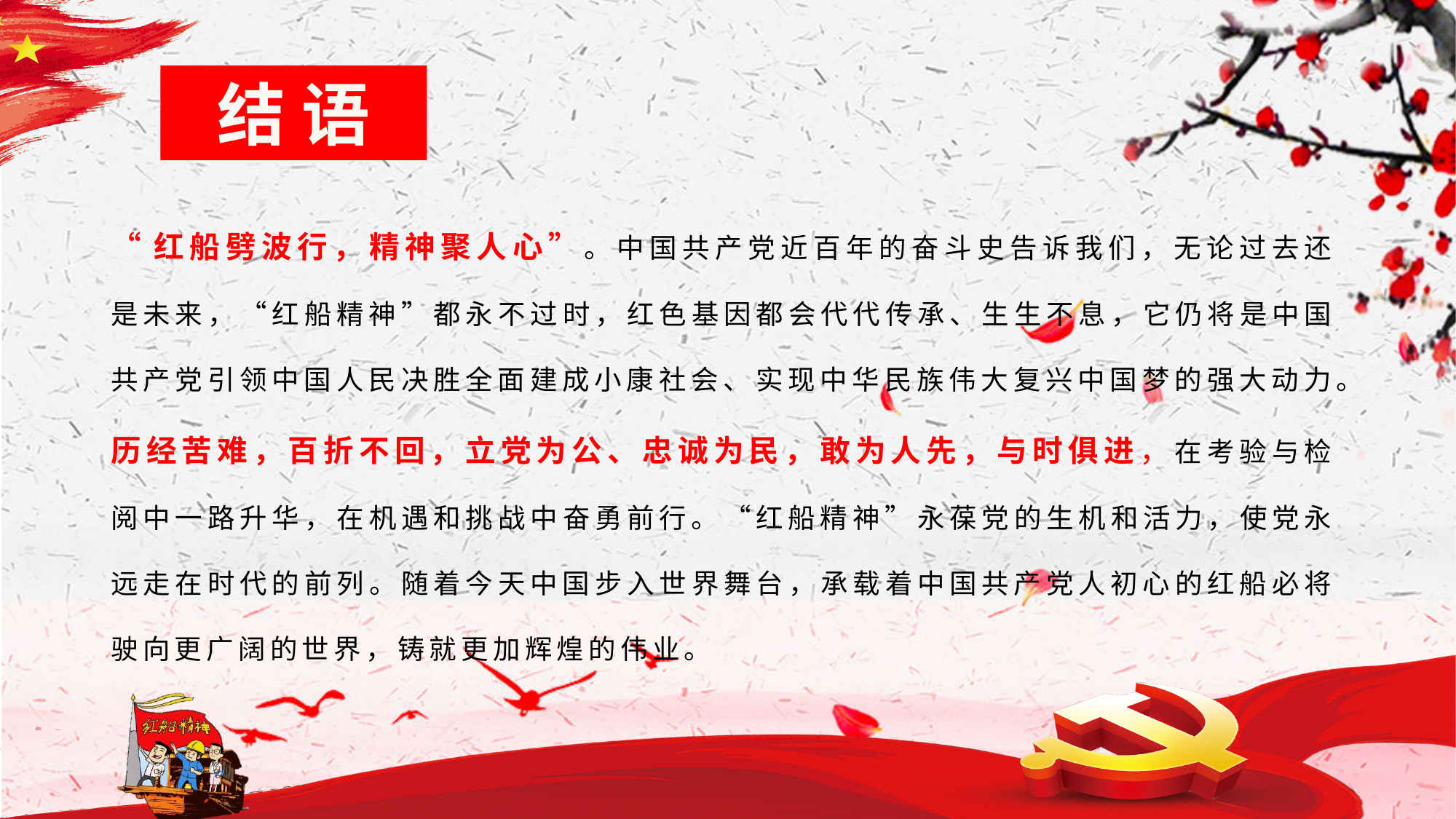

结 语
“红船劈波行，精神聚人心”。中国共产党近百年的奋斗史告诉我们，无论过去还是未来，“红船精神”都永不过时，红色基因都会代代传承、生生不息，它仍将是中国共产党引领中国人民决胜全面建成小康社会、实现中华民族伟大复兴中国梦的强大动力。
历经苦难，百折不回，立党为公、忠诚为民，敢为人先，与时俱进，在考验与检阅中一路升华，在机遇和挑战中奋勇前行。“红船精神”永葆党的生机和活力，使党永远走在时代的前列。随着今天中国步入世界舞台，承载着中国共产党人初心的红船必将驶向更广阔的世界，铸就更加辉煌的伟业。